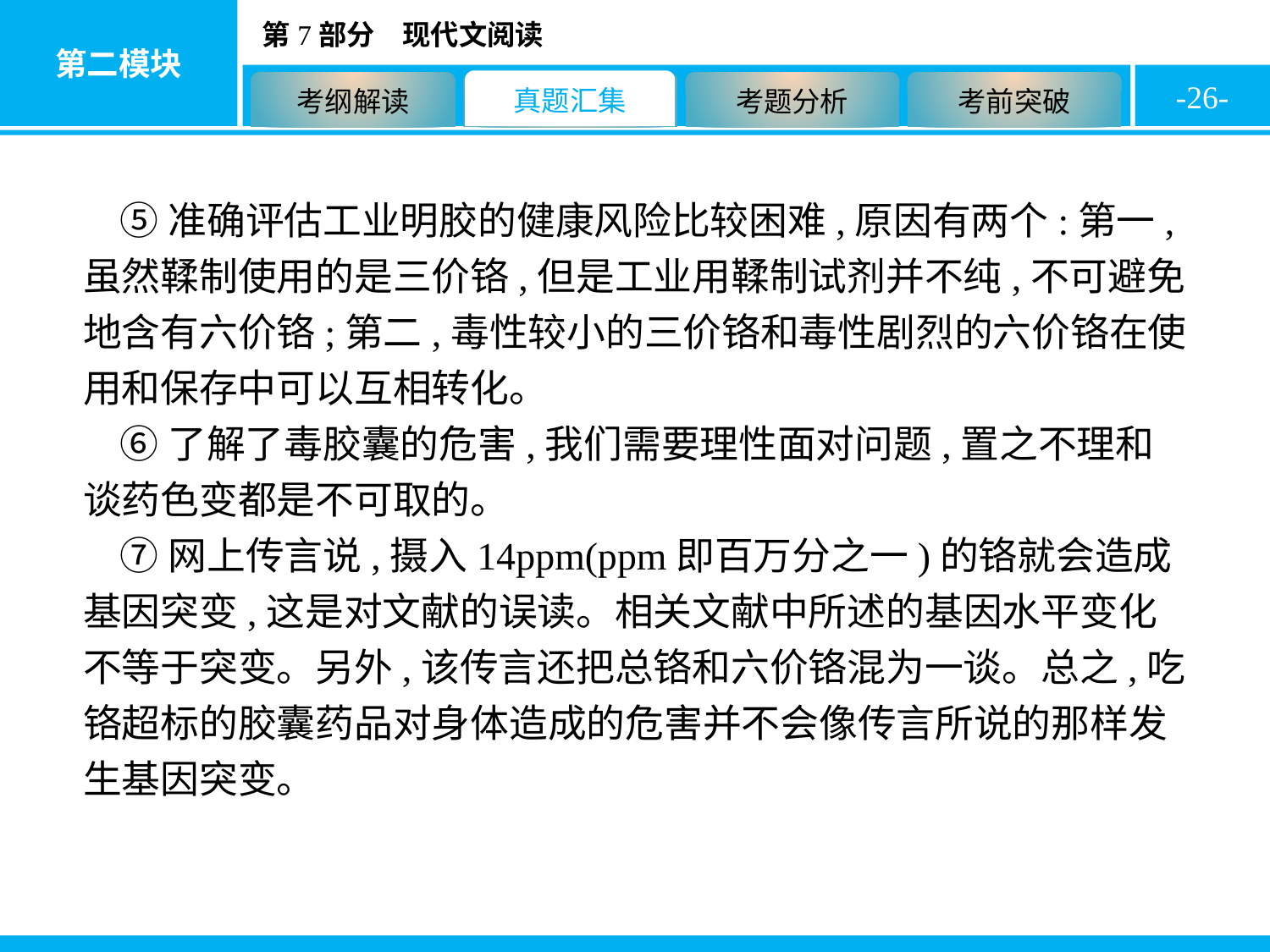

-26-
⑤准确评估工业明胶的健康风险比较困难,原因有两个:第一,虽然鞣制使用的是三价铬,但是工业用鞣制试剂并不纯,不可避免地含有六价铬;第二,毒性较小的三价铬和毒性剧烈的六价铬在使用和保存中可以互相转化。
⑥了解了毒胶囊的危害,我们需要理性面对问题,置之不理和谈药色变都是不可取的。
⑦网上传言说,摄入14ppm(ppm即百万分之一)的铬就会造成基因突变,这是对文献的误读。相关文献中所述的基因水平变化不等于突变。另外,该传言还把总铬和六价铬混为一谈。总之,吃铬超标的胶囊药品对身体造成的危害并不会像传言所说的那样发生基因突变。